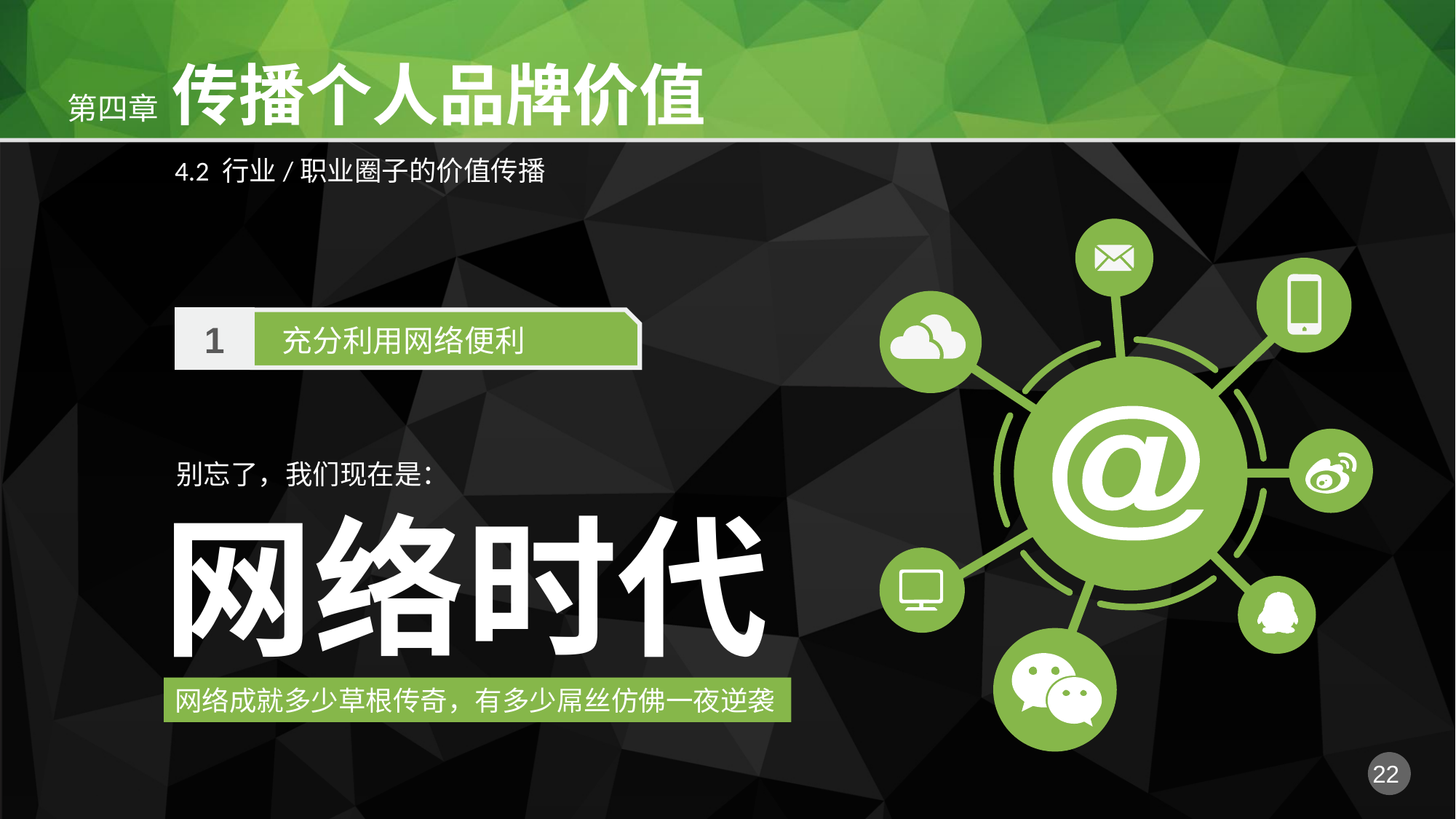

4.2 行业/职业圈子的价值传播

1
充分利用网络便利

别忘了，我们现在是：

网络时代

网络成就多少草根传奇，有多少屌丝仿佛一夜逆袭